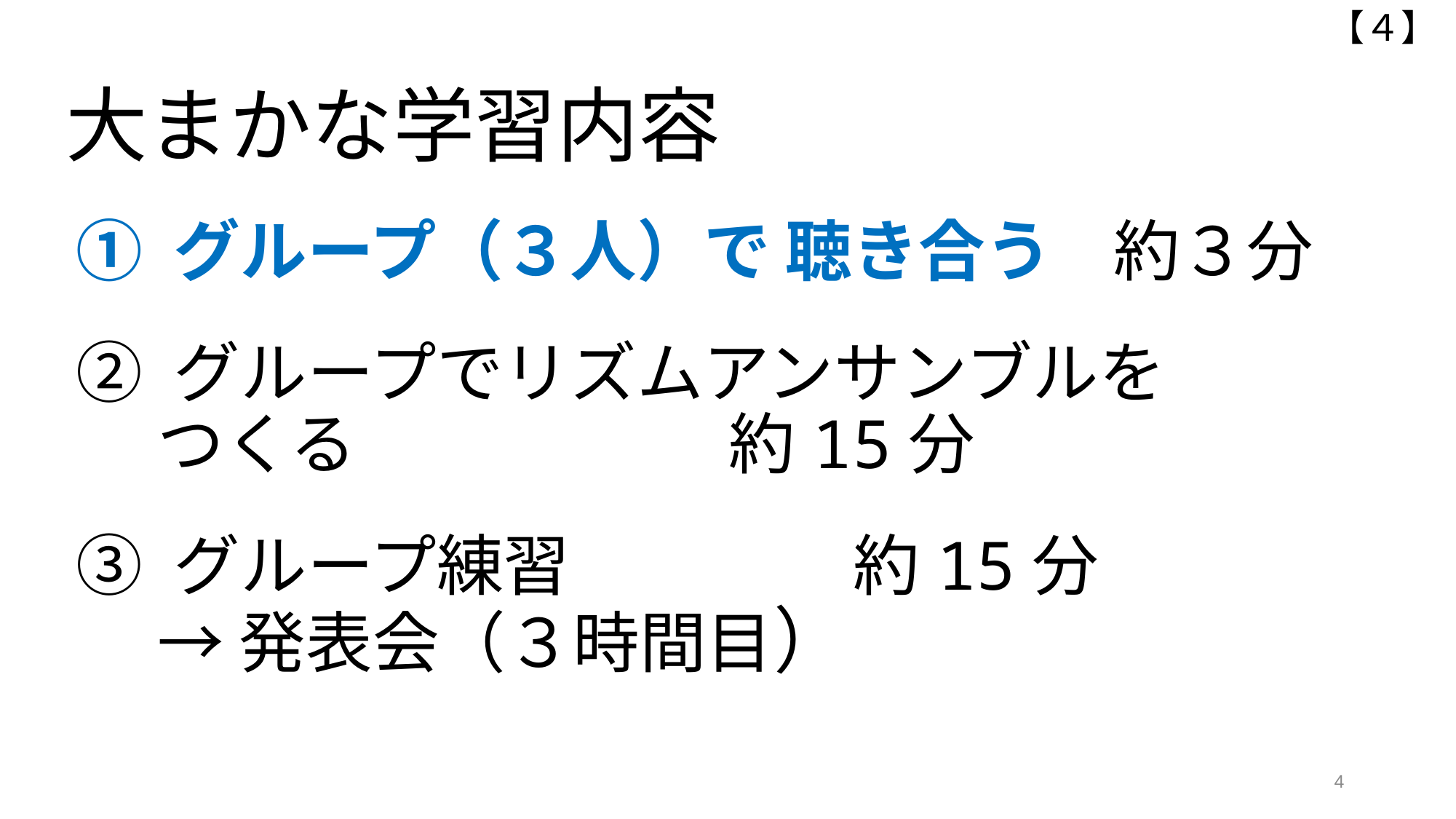

【４】
大まかな学習内容
① グループ（３人）で 聴き合う    約３分

② グループでリズムアンサンブルを
　 つくる                         約15分

③ グループ練習                   約15分
　 → 発表会（３時間目）
4